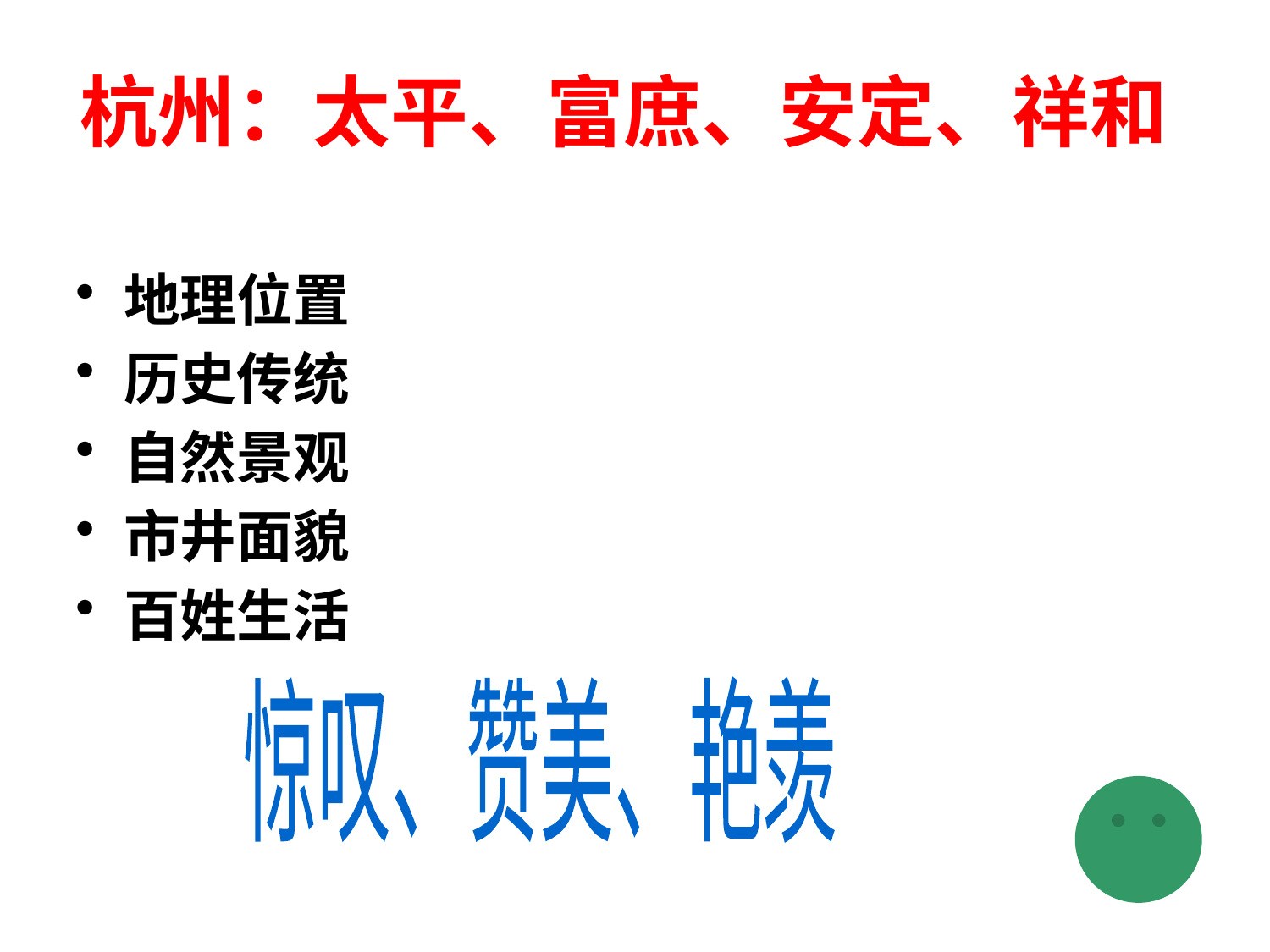

# 杭州：太平、富庶、安定、祥和
地理位置
历史传统
自然景观
市井面貌
百姓生活

惊叹、赞美、艳羡